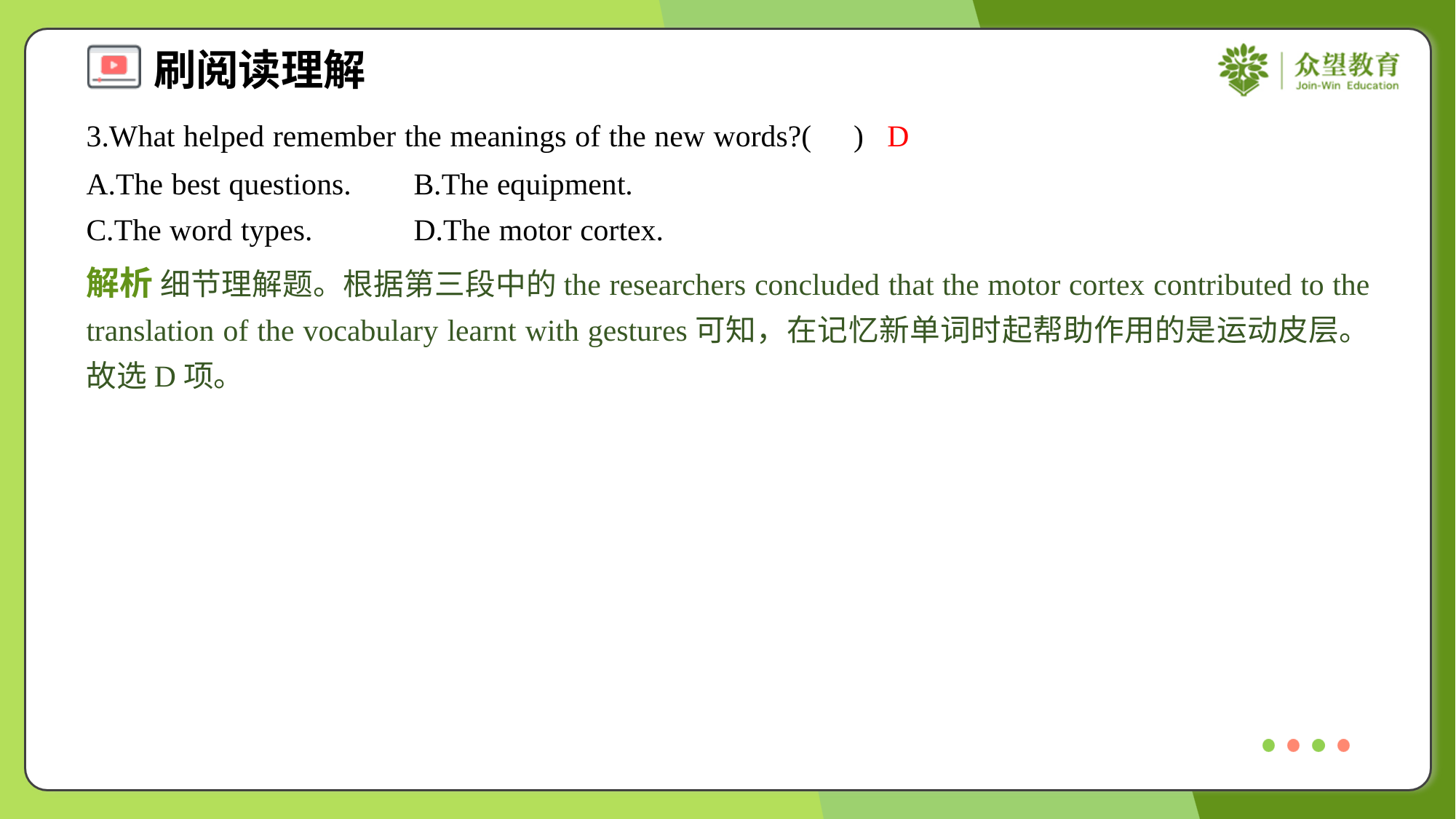

3.What helped remember the meanings of the new words?(     )
D
A.The best questions.	B.The equipment.
C.The word types.	D.The motor cortex.
解析 细节理解题。根据第三段中的the researchers concluded that the motor cortex contributed to the translation of the vocabulary learnt with gestures可知，在记忆新单词时起帮助作用的是运动皮层。故选D项。